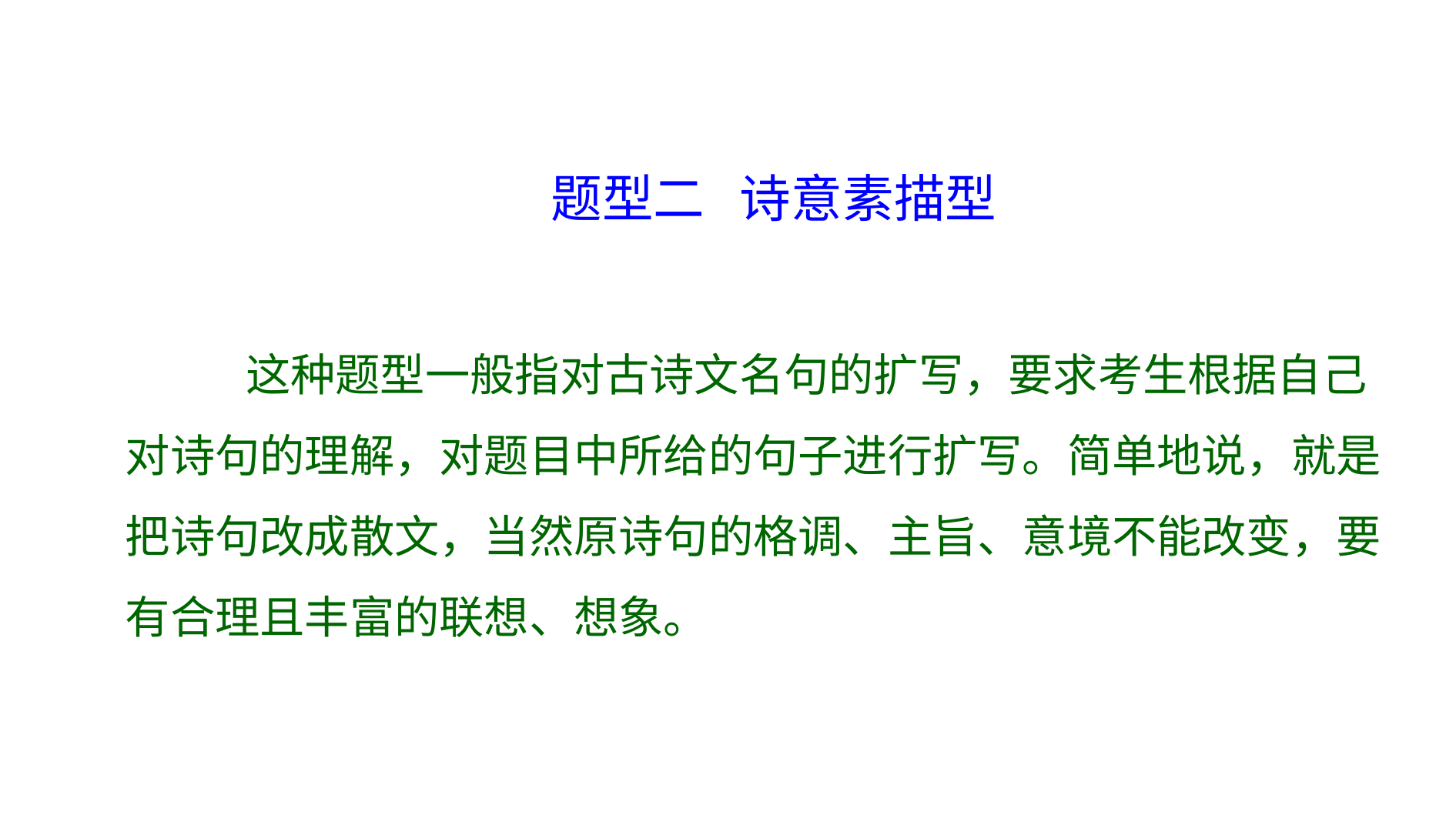

题型二   诗意素描型

 　 　这种题型一般指对古诗文名句的扩写，要求考生根据自己对诗句的理解，对题目中所给的句子进行扩写。简单地说，就是把诗句改成散文，当然原诗句的格调、主旨、意境不能改变，要有合理且丰富的联想、想象。